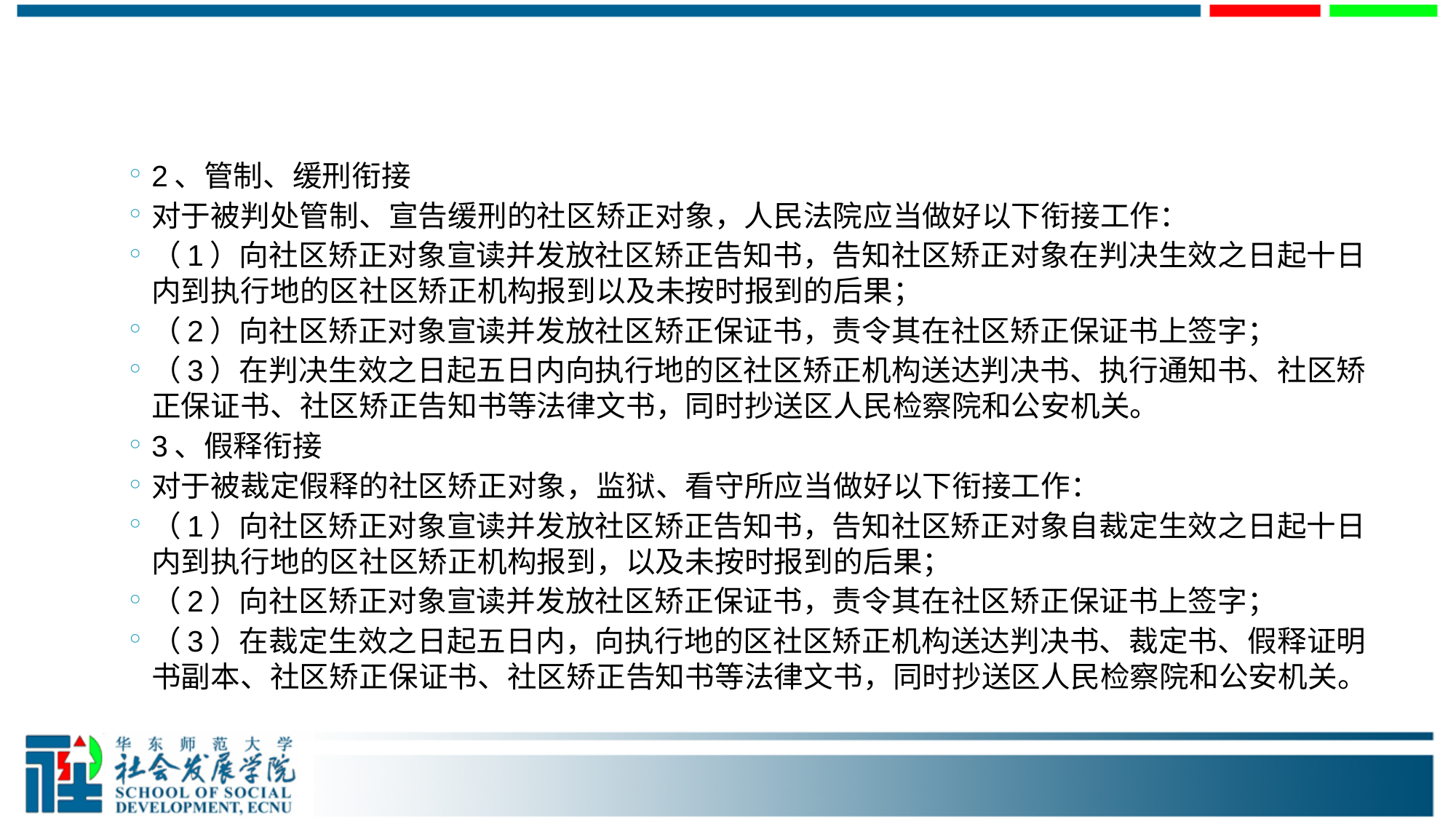

#
2、管制、缓刑衔接
对于被判处管制、宣告缓刑的社区矫正对象，人民法院应当做好以下衔接工作：
（1）向社区矫正对象宣读并发放社区矫正告知书，告知社区矫正对象在判决生效之日起十日内到执行地的区社区矫正机构报到以及未按时报到的后果；
（2）向社区矫正对象宣读并发放社区矫正保证书，责令其在社区矫正保证书上签字；
（3）在判决生效之日起五日内向执行地的区社区矫正机构送达判决书、执行通知书、社区矫正保证书、社区矫正告知书等法律文书，同时抄送区人民检察院和公安机关。
3、假释衔接
对于被裁定假释的社区矫正对象，监狱、看守所应当做好以下衔接工作：
（1）向社区矫正对象宣读并发放社区矫正告知书，告知社区矫正对象自裁定生效之日起十日内到执行地的区社区矫正机构报到，以及未按时报到的后果；
（2）向社区矫正对象宣读并发放社区矫正保证书，责令其在社区矫正保证书上签字；
（3）在裁定生效之日起五日内，向执行地的区社区矫正机构送达判决书、裁定书、假释证明书副本、社区矫正保证书、社区矫正告知书等法律文书，同时抄送区人民检察院和公安机关。